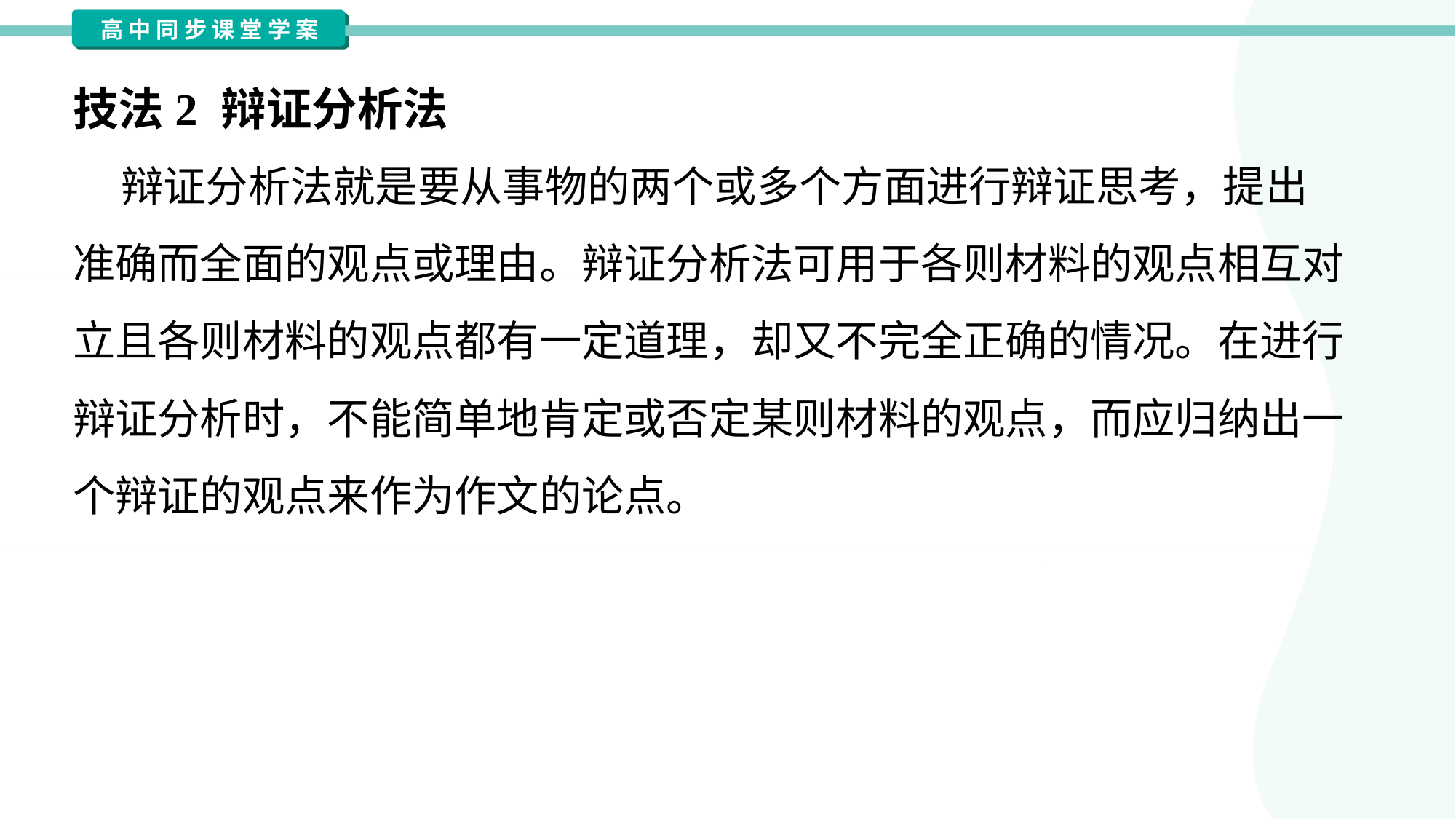

技法2 辩证分析法
    辩证分析法就是要从事物的两个或多个方面进行辩证思考，提出
准确而全面的观点或理由。辩证分析法可用于各则材料的观点相互对
立且各则材料的观点都有一定道理，却又不完全正确的情况。在进行
辩证分析时，不能简单地肯定或否定某则材料的观点，而应归纳出一
个辩证的观点来作为作文的论点。